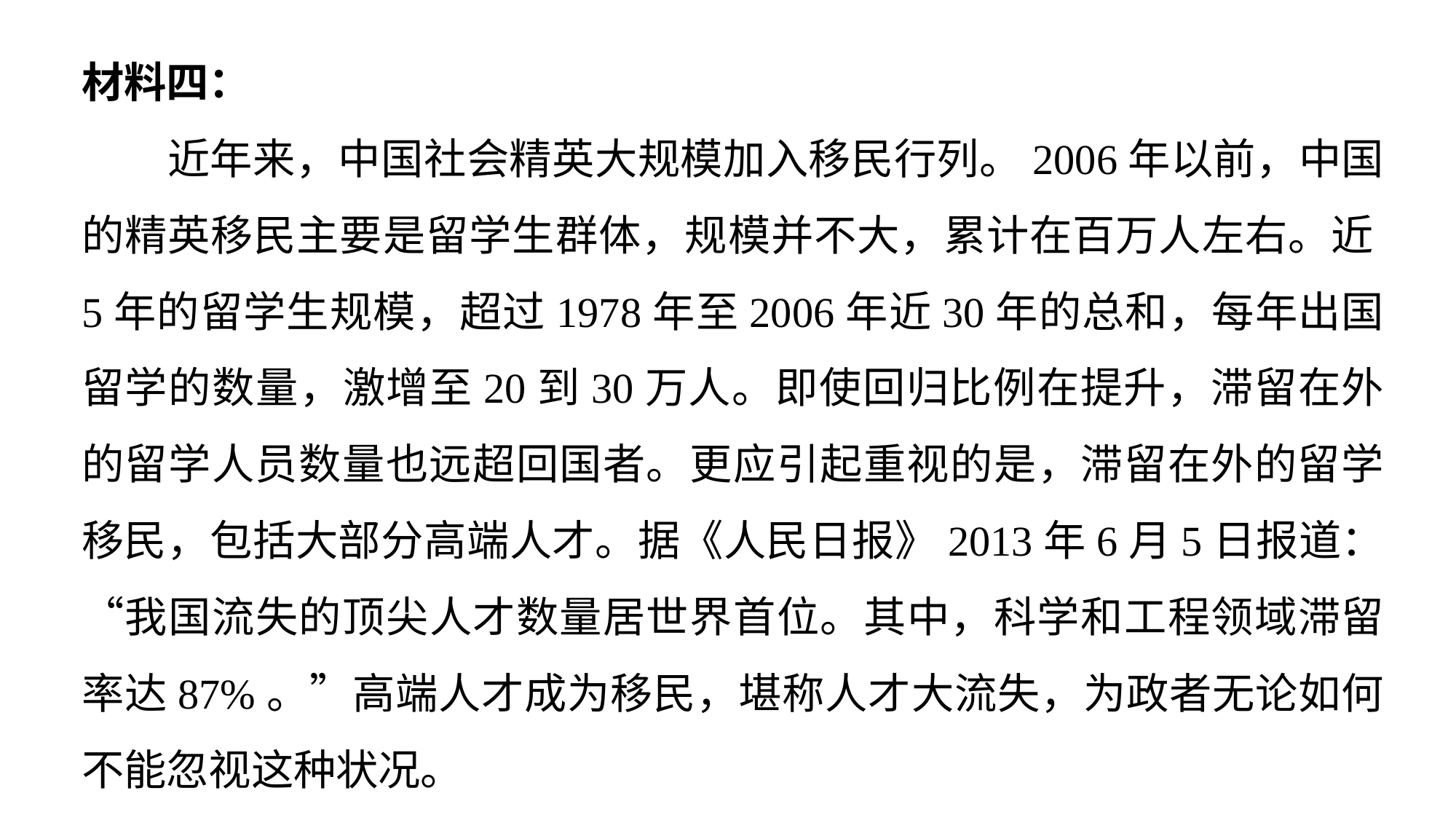

材料四：
近年来，中国社会精英大规模加入移民行列。2006年以前，中国的精英移民主要是留学生群体，规模并不大，累计在百万人左右。近5年的留学生规模，超过1978年至2006年近30年的总和，每年出国留学的数量，激增至20到30万人。即使回归比例在提升，滞留在外的留学人员数量也远超回国者。更应引起重视的是，滞留在外的留学移民，包括大部分高端人才。据《人民日报》2013年6月5日报道：“我国流失的顶尖人才数量居世界首位。其中，科学和工程领域滞留率达87%。”高端人才成为移民，堪称人才大流失，为政者无论如何不能忽视这种状况。